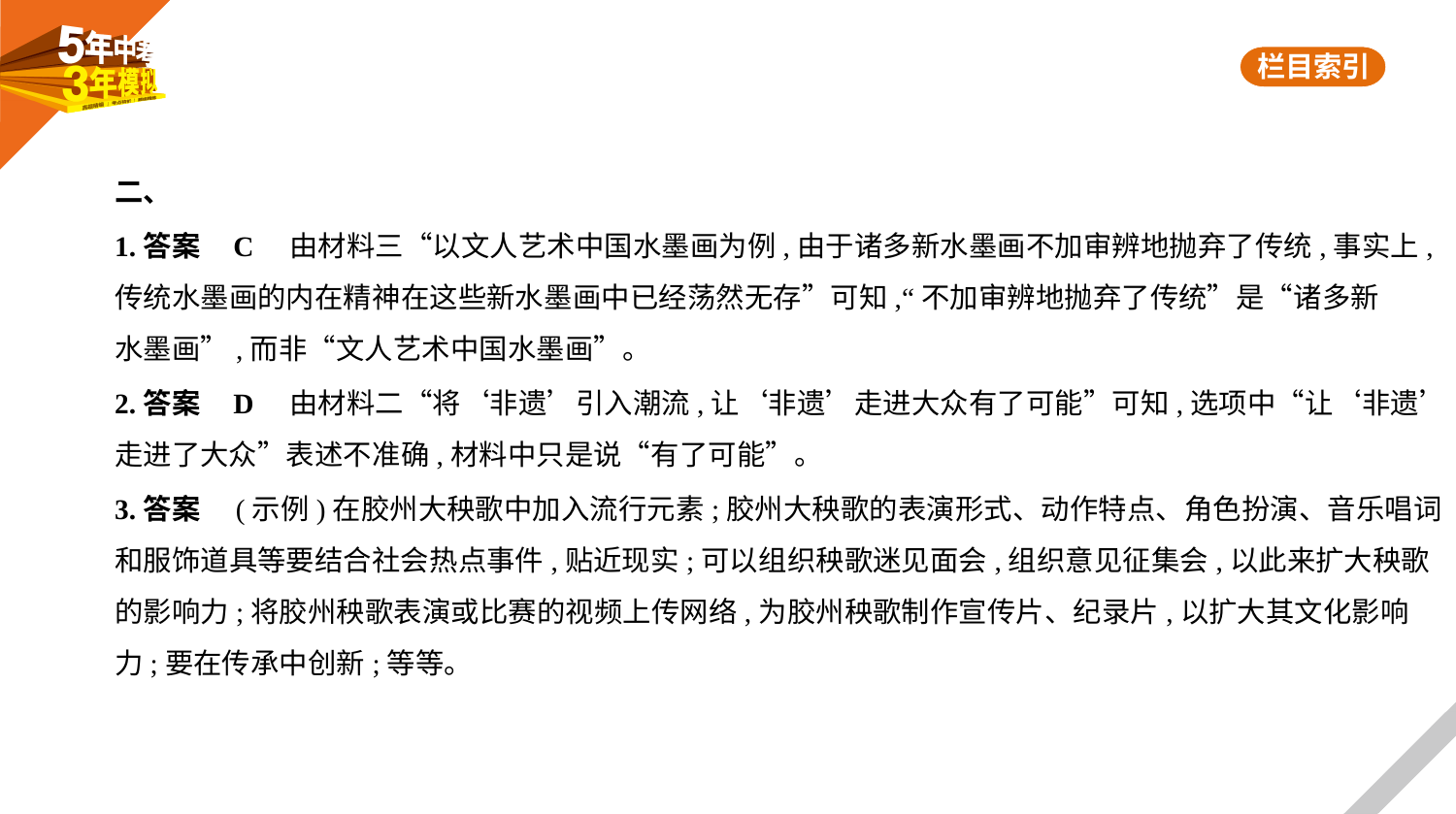

二、
1.答案    C　由材料三“以文人艺术中国水墨画为例,由于诸多新水墨画不加审辨地抛弃了传统,事实上,
传统水墨画的内在精神在这些新水墨画中已经荡然无存”可知,“不加审辨地抛弃了传统”是“诸多新
水墨画”,而非“文人艺术中国水墨画”。
2.答案    D　由材料二“将‘非遗’引入潮流,让‘非遗’走进大众有了可能”可知,选项中“让‘非遗’
走进了大众”表述不准确,材料中只是说“有了可能”。
3.答案　(示例)在胶州大秧歌中加入流行元素;胶州大秧歌的表演形式、动作特点、角色扮演、音乐唱词
和服饰道具等要结合社会热点事件,贴近现实;可以组织秧歌迷见面会,组织意见征集会,以此来扩大秧歌
的影响力;将胶州秧歌表演或比赛的视频上传网络,为胶州秧歌制作宣传片、纪录片,以扩大其文化影响
力;要在传承中创新;等等。